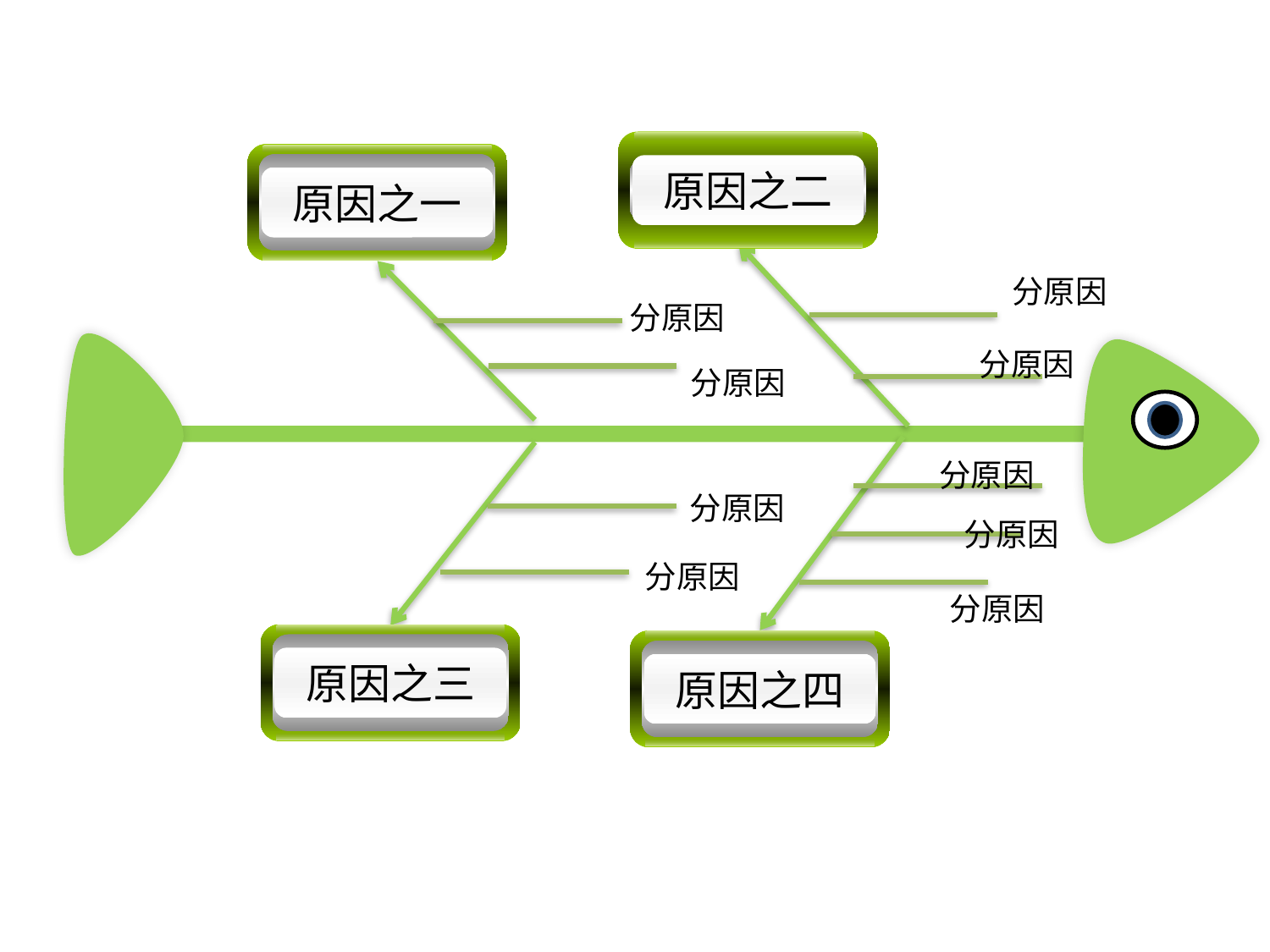

原因之二

原因之一
分原因
分原因
分原因

分原因

分原因
分原因
分原因
分原因
分原因

原因之三

原因之四